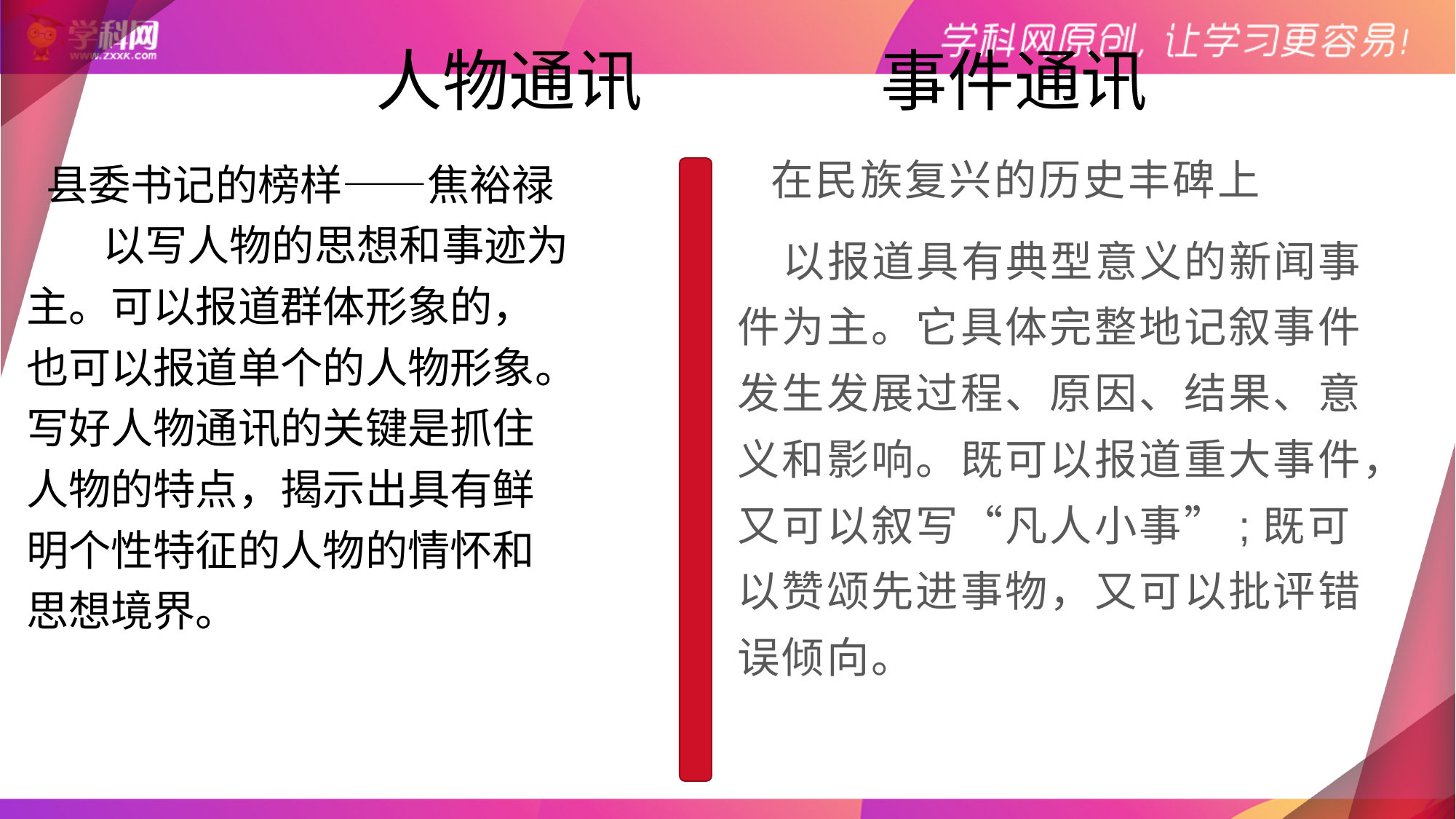

# 人物通讯                事件通讯
  在民族复兴的历史丰碑上
   以报道具有典型意义的新闻事件为主。它具体完整地记叙事件发生发展过程、原因、结果、意义和影响。既可以报道重大事件，又可以叙写“凡人小事”;既可以赞颂先进事物，又可以批评错误倾向。
 县委书记的榜样——焦裕禄
       以写人物的思想和事迹为
主。可以报道群体形象的，
也可以报道单个的人物形象。
写好人物通讯的关键是抓住
人物的特点，揭示出具有鲜
明个性特征的人物的情怀和
思想境界。